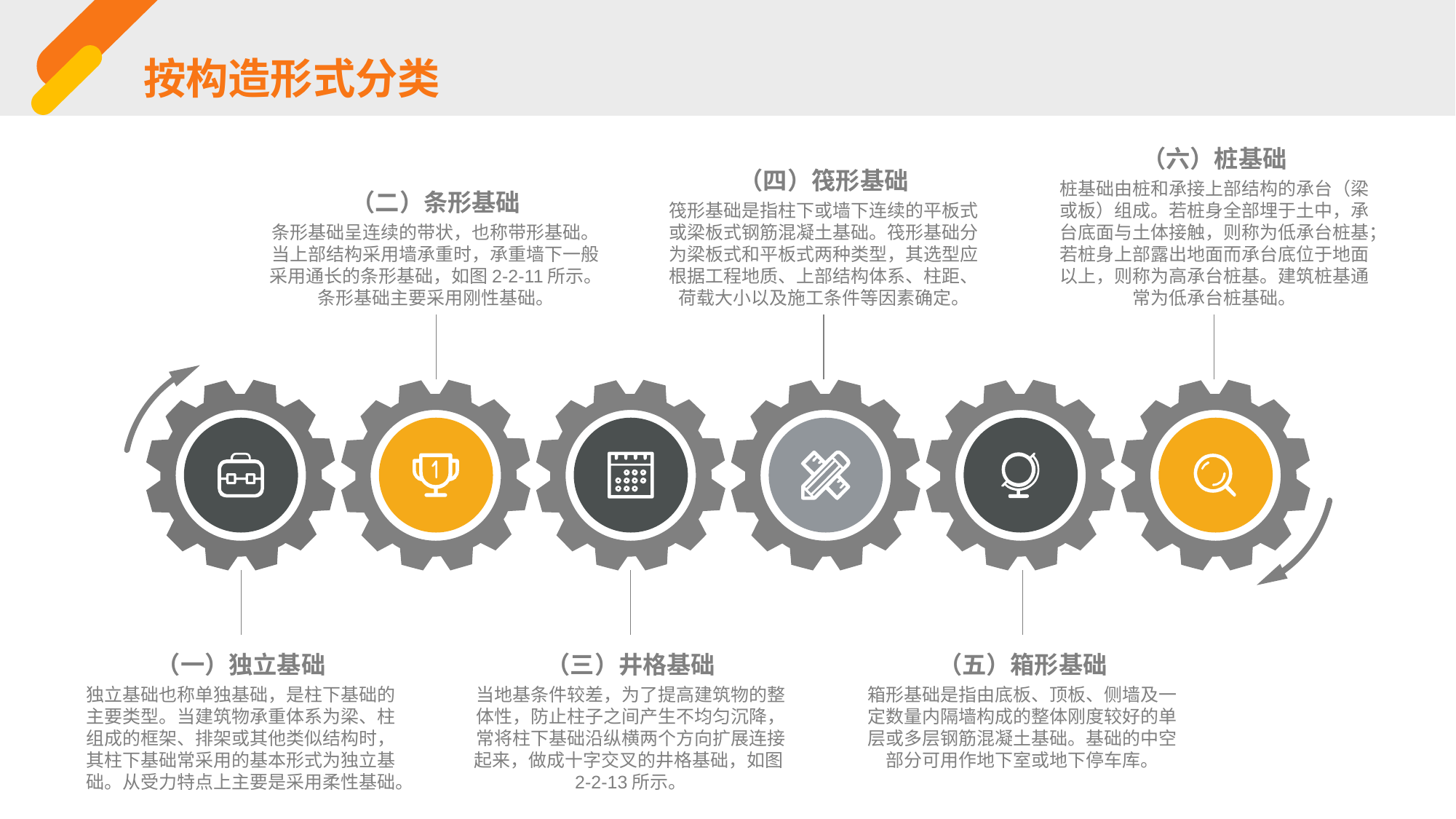

按构造形式分类
（六）桩基础
桩基础由桩和承接上部结构的承台（梁或板）组成。若桩身全部埋于土中，承台底面与土体接触，则称为低承台桩基；若桩身上部露出地面而承台底位于地面以上，则称为高承台桩基。建筑桩基通常为低承台桩基础。
（四）筏形基础
筏形基础是指柱下或墙下连续的平板式或梁板式钢筋混凝土基础。筏形基础分为梁板式和平板式两种类型，其选型应根据工程地质、上部结构体系、柱距、荷载大小以及施工条件等因素确定。
（二）条形基础
条形基础呈连续的带状，也称带形基础。当上部结构采用墙承重时，承重墙下一般采用通长的条形基础，如图2-2-11所示。条形基础主要采用刚性基础。

（一）独立基础
独立基础也称单独基础，是柱下基础的主要类型。当建筑物承重体系为梁、柱组成的框架、排架或其他类似结构时，其柱下基础常采用的基本形式为独立基础。从受力特点上主要是采用柔性基础。
（三）井格基础
当地基条件较差，为了提高建筑物的整体性，防止柱子之间产生不均匀沉降，常将柱下基础沿纵横两个方向扩展连接起来，做成十字交叉的井格基础，如图2-2-13所示。
（五）箱形基础
箱形基础是指由底板、顶板、侧墙及一定数量内隔墙构成的整体刚度较好的单层或多层钢筋混凝土基础。基础的中空部分可用作地下室或地下停车库。